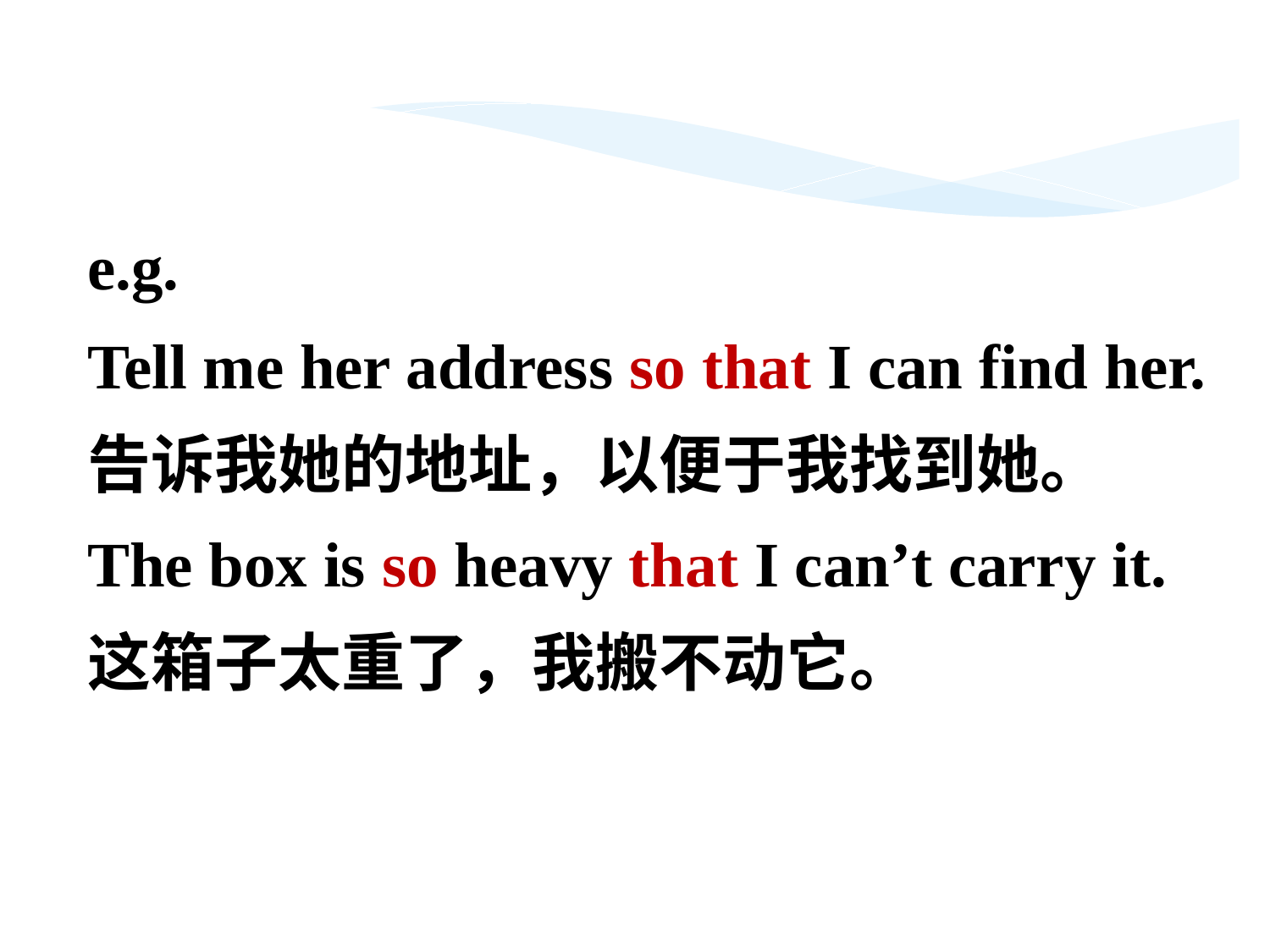

e.g.
Tell me her address so that I can find her.
告诉我她的地址，以便于我找到她。
The box is so heavy that I can’t carry it.
这箱子太重了，我搬不动它。